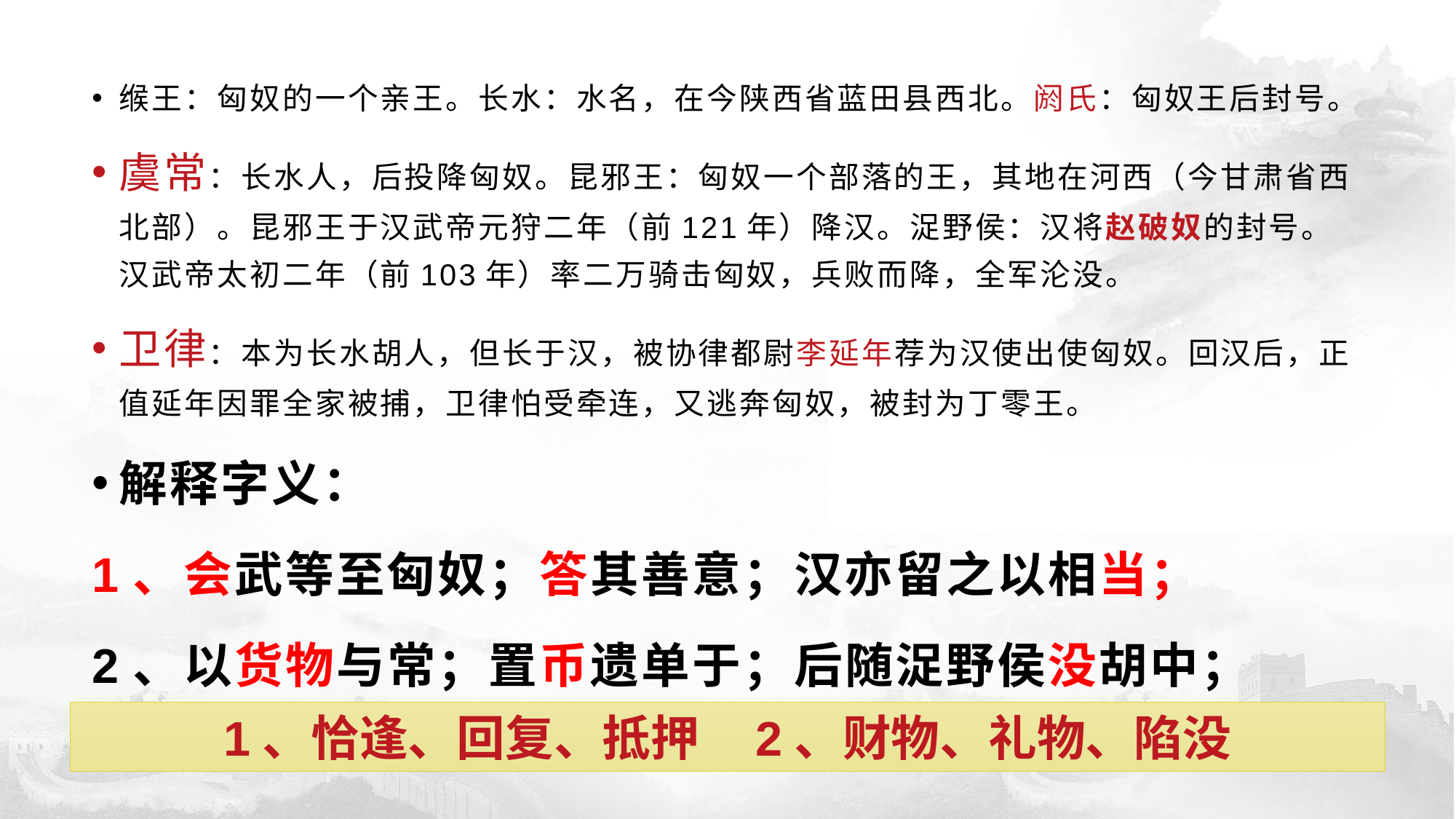

缑王：匈奴的一个亲王。长水：水名，在今陕西省蓝田县西北。阏氏：匈奴王后封号。
虞常：长水人，后投降匈奴。昆邪王：匈奴一个部落的王，其地在河西（今甘肃省西北部）。昆邪王于汉武帝元狩二年（前121年）降汉。浞野侯：汉将赵破奴的封号。汉武帝太初二年（前103年）率二万骑击匈奴，兵败而降，全军沦没。
卫律：本为长水胡人，但长于汉，被协律都尉李延年荐为汉使出使匈奴。回汉后，正值延年因罪全家被捕，卫律怕受牵连，又逃奔匈奴，被封为丁零王。
解释字义：
1、会武等至匈奴；答其善意；汉亦留之以相当；
2、以货物与常；置币遗单于；后随浞野侯没胡中；

1、恰逢、回复、抵押    2、财物、礼物、陷没